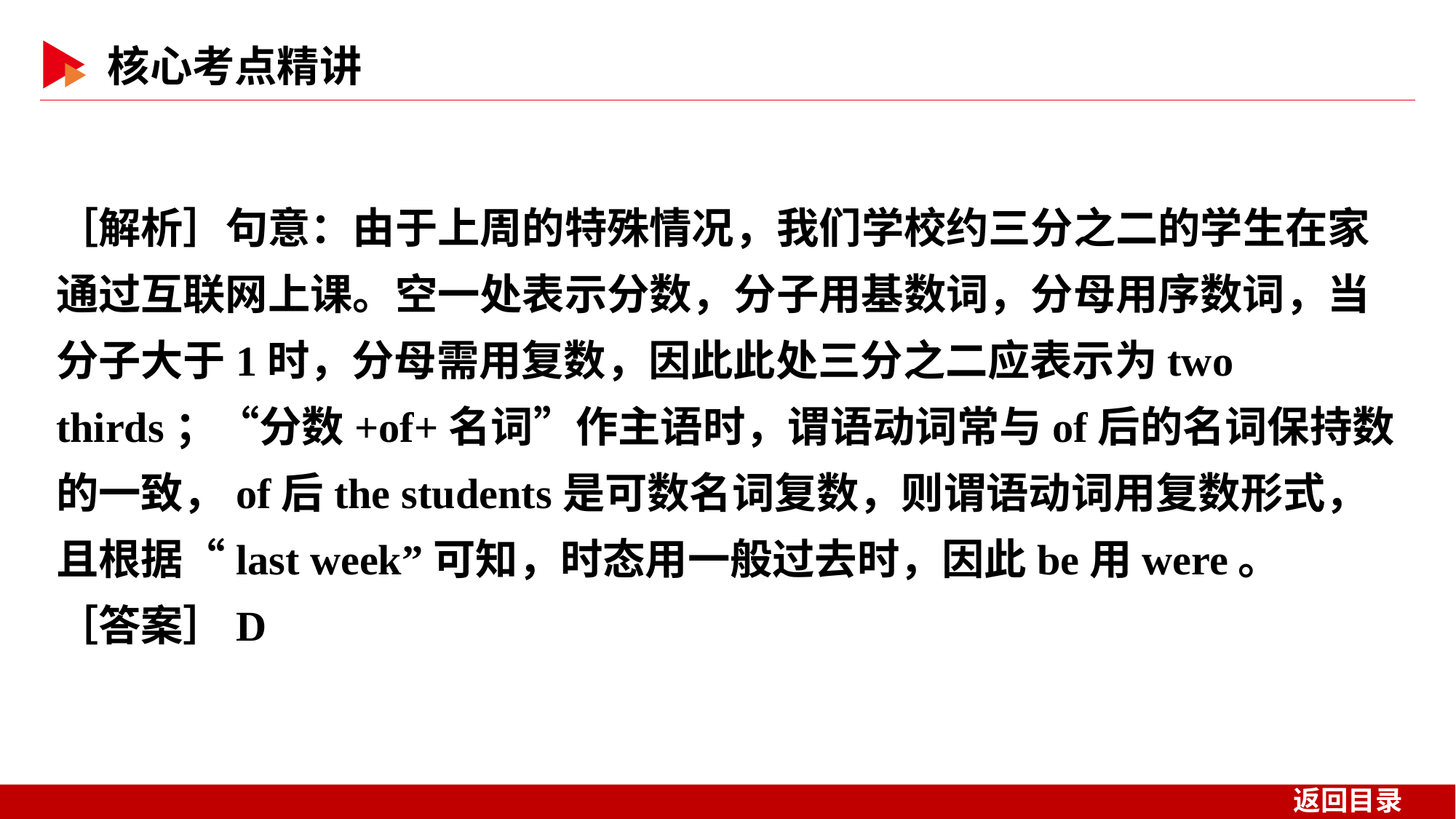

［解析］句意：由于上周的特殊情况，我们学校约三分之二的学生在家通过互联网上课。空一处表示分数，分子用基数词，分母用序数词，当分子大于1时，分母需用复数，因此此处三分之二应表示为two thirds；“分数+of+名词”作主语时，谓语动词常与of后的名词保持数的一致，of后the students是可数名词复数，则谓语动词用复数形式，且根据“last week”可知，时态用一般过去时，因此be用were。
［答案］D